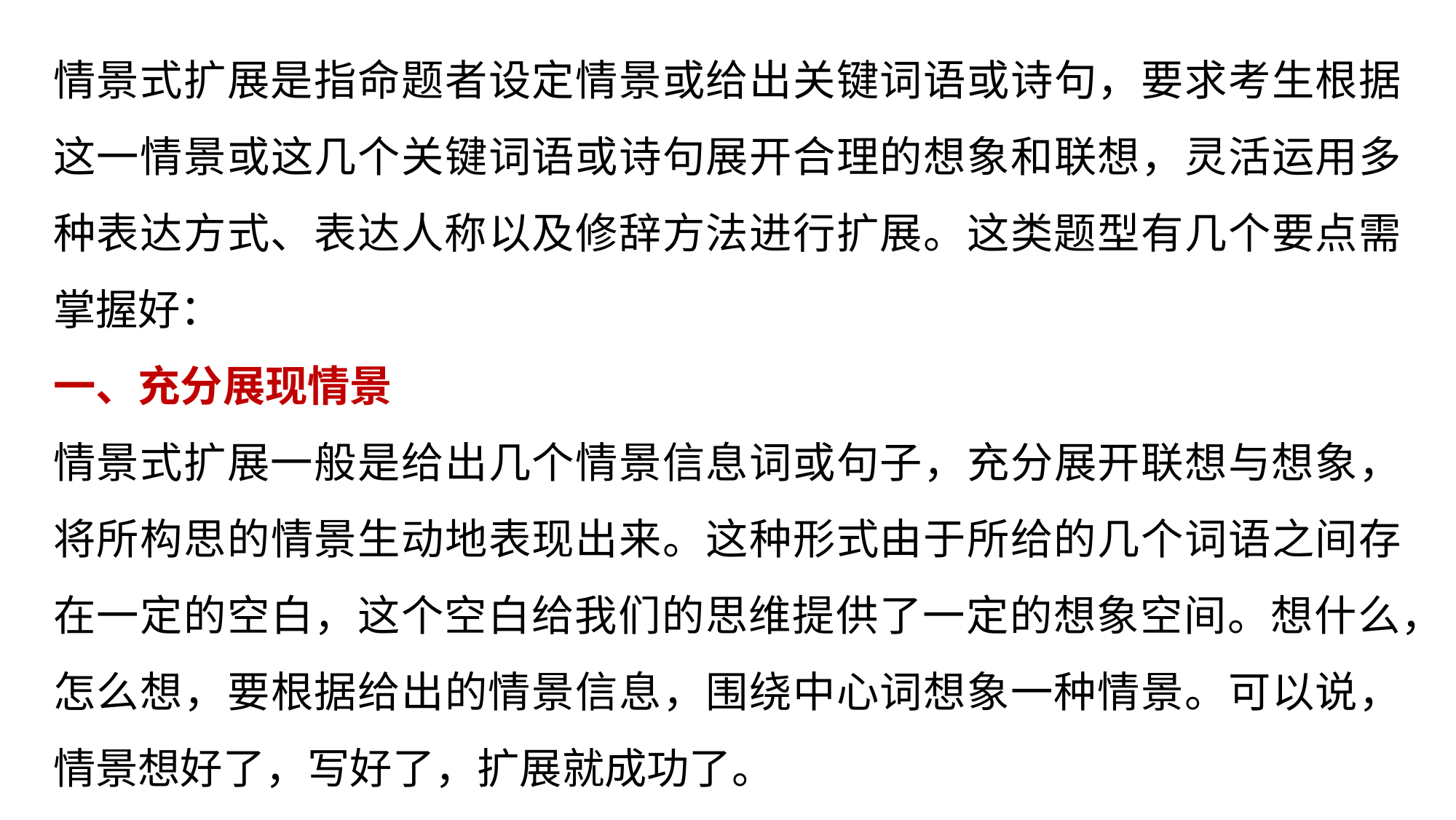

情景式扩展是指命题者设定情景或给出关键词语或诗句，要求考生根据这一情景或这几个关键词语或诗句展开合理的想象和联想，灵活运用多种表达方式、表达人称以及修辞方法进行扩展。这类题型有几个要点需掌握好：
一、充分展现情景
情景式扩展一般是给出几个情景信息词或句子，充分展开联想与想象，将所构思的情景生动地表现出来。这种形式由于所给的几个词语之间存在一定的空白，这个空白给我们的思维提供了一定的想象空间。想什么，怎么想，要根据给出的情景信息，围绕中心词想象一种情景。可以说，情景想好了，写好了，扩展就成功了。